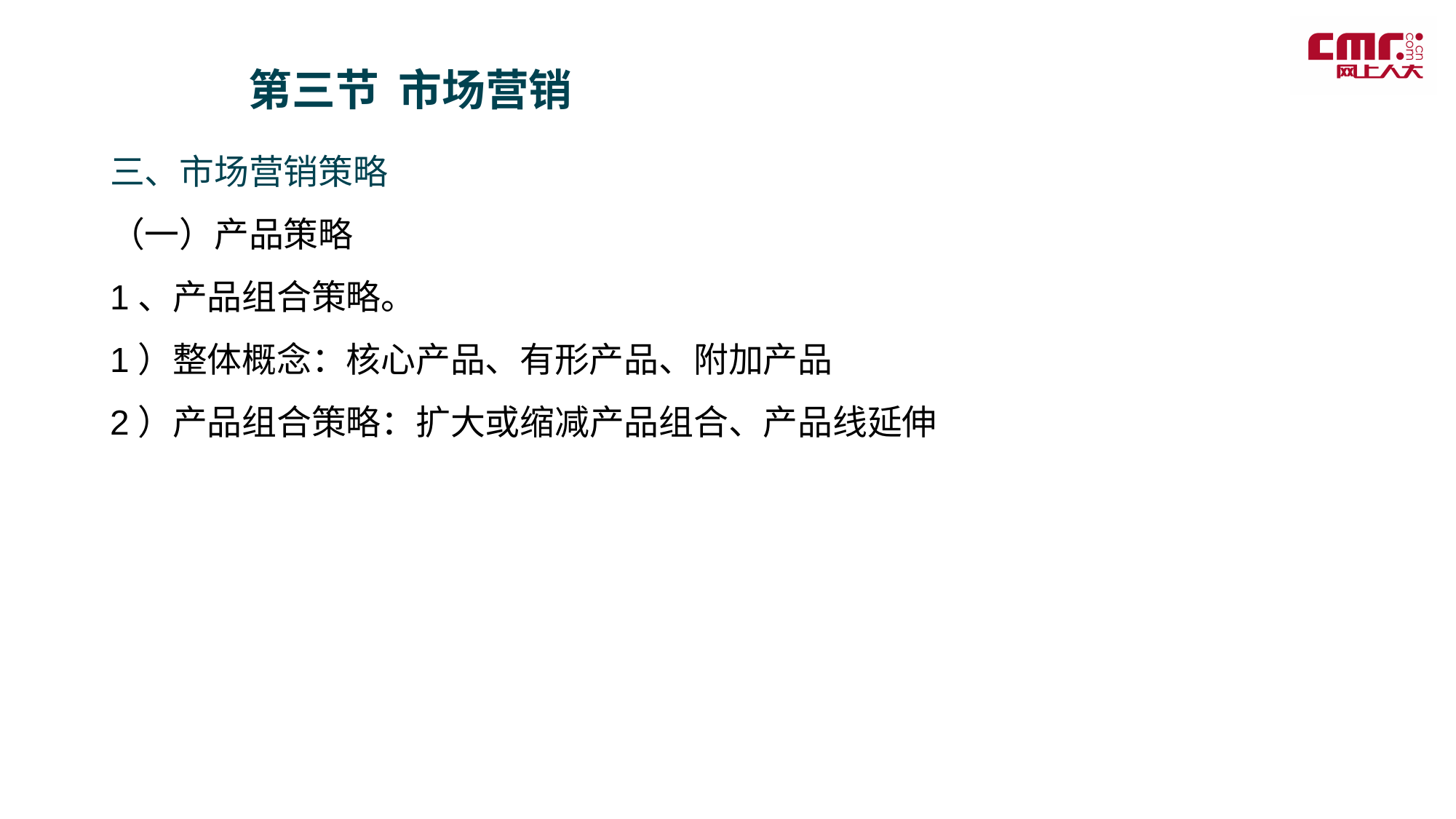

第三节  市场营销
三、市场营销策略
（一）产品策略
1、产品组合策略。
1）整体概念：核心产品、有形产品、附加产品
2）产品组合策略：扩大或缩减产品组合、产品线延伸